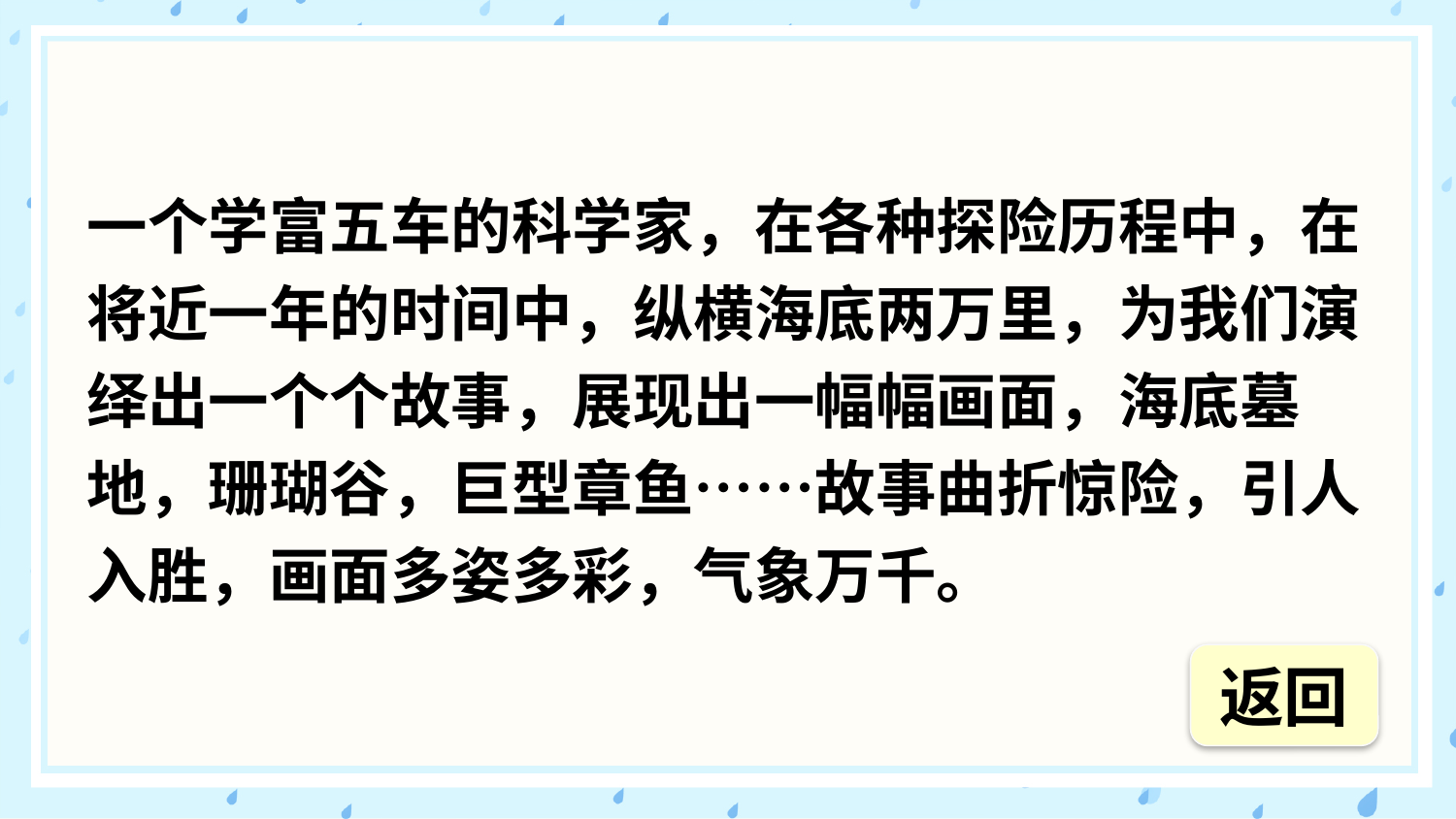

一个学富五车的科学家，在各种探险历程中，在将近一年的时间中，纵横海底两万里，为我们演绎出一个个故事，展现出一幅幅画面，海底墓地，珊瑚谷，巨型章鱼……故事曲折惊险，引人入胜，画面多姿多彩，气象万千。
返回